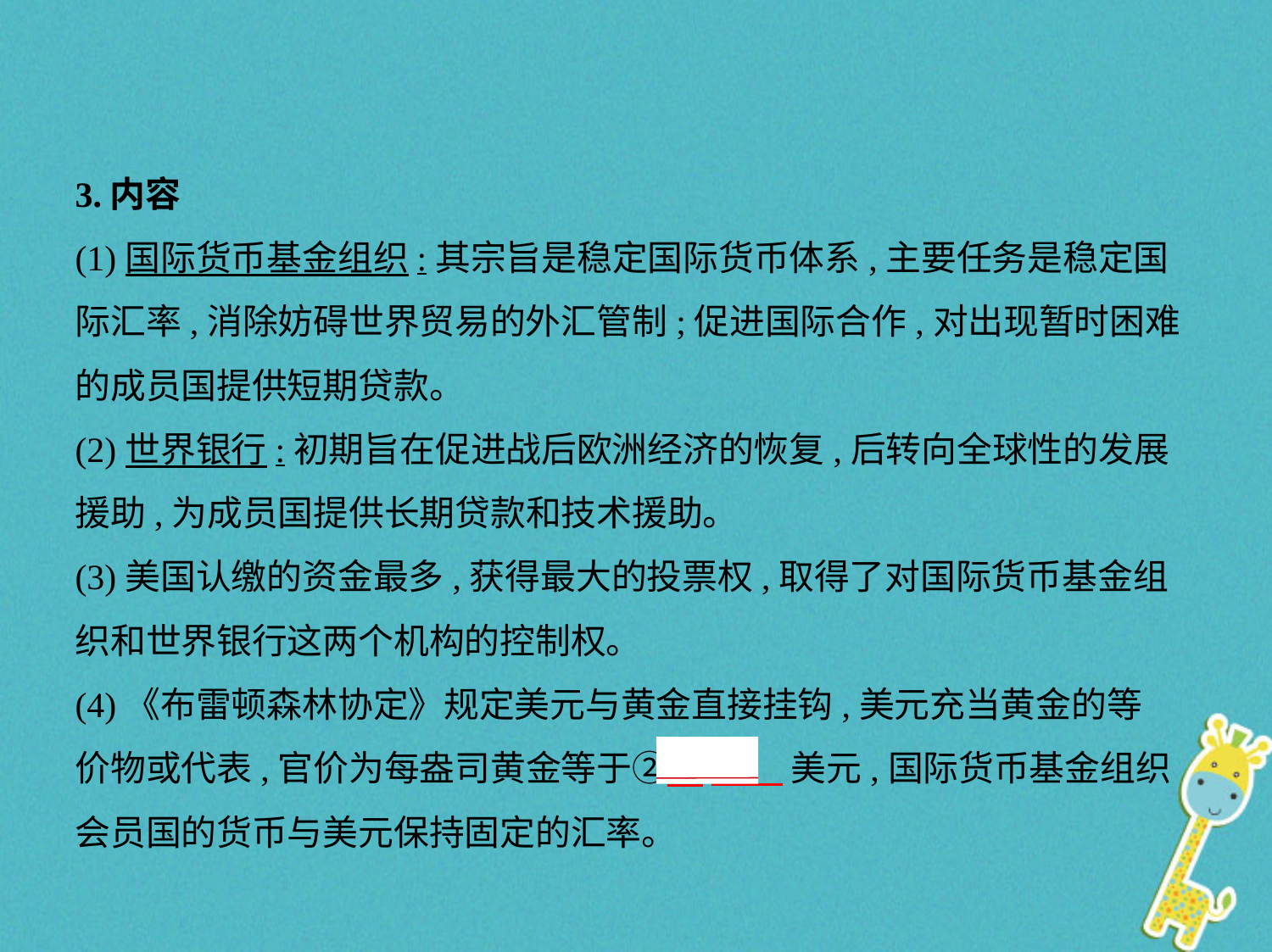

3.内容
(1)国际货币基金组织:其宗旨是稳定国际货币体系,主要任务是稳定国
际汇率,消除妨碍世界贸易的外汇管制;促进国际合作,对出现暂时困难
的成员国提供短期贷款。
(2)世界银行:初期旨在促进战后欧洲经济的恢复,后转向全球性的发展
援助,为成员国提供长期贷款和技术援助。
(3)美国认缴的资金最多,获得最大的投票权,取得了对国际货币基金组
织和世界银行这两个机构的控制权。
(4)《布雷顿森林协定》规定美元与黄金直接挂钩,美元充当黄金的等
价物或代表,官价为每盎司黄金等于②　35    美元,国际货币基金组织
会员国的货币与美元保持固定的汇率。